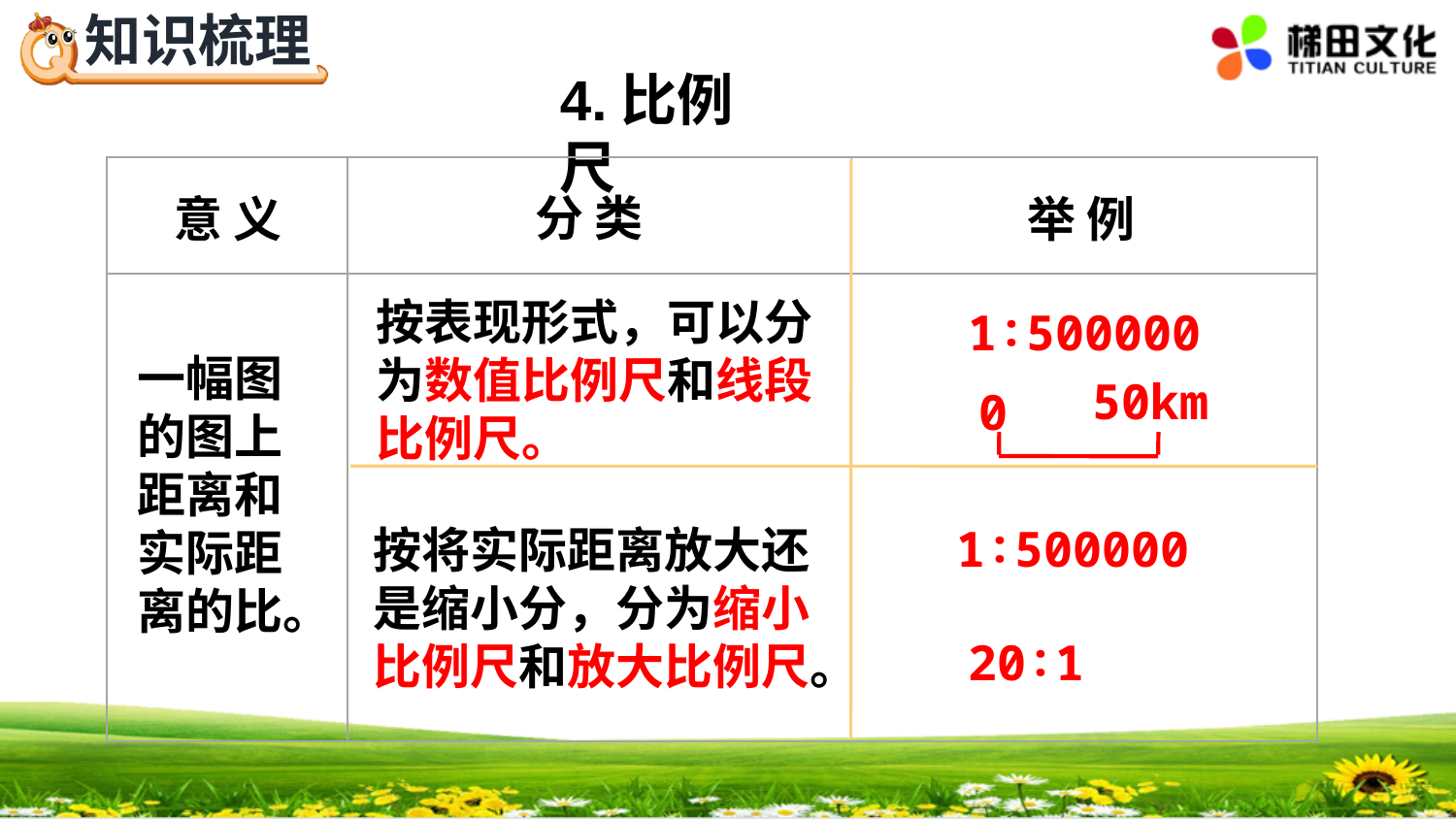

4.比例尺
|  |  |  |
| --- | --- | --- |
|  |  |  |
分 类
意 义
举 例
按表现形式，可以分为数值比例尺和线段比例尺。
1∶500000
一幅图的图上距离和实际距离的比。
50km
0
1∶500000
按将实际距离放大还是缩小分，分为缩小比例尺和放大比例尺。
20∶1